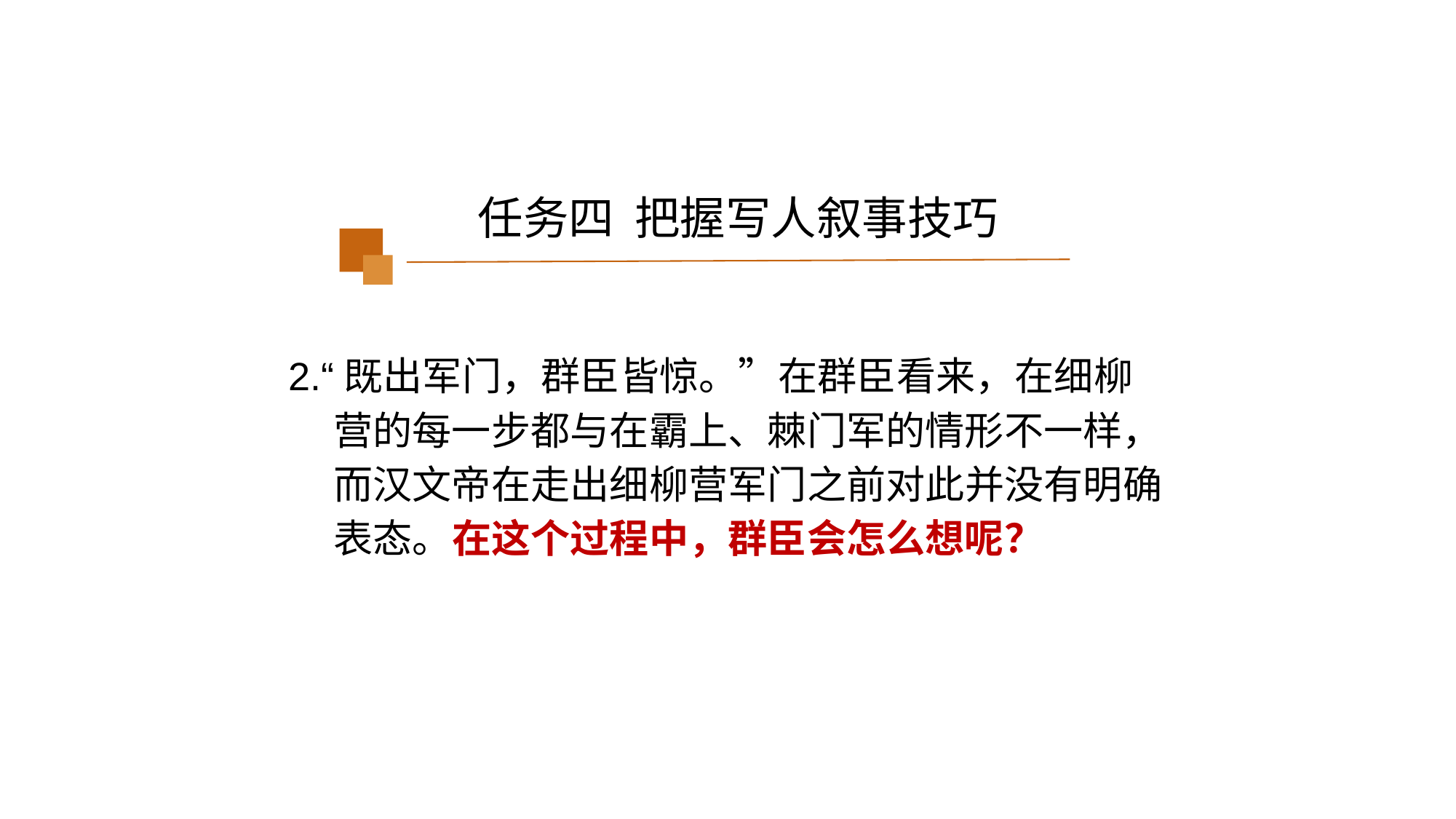

任务四  把握写人叙事技巧

2.“既出军门，群臣皆惊。”在群臣看来，在细柳
    营的每一步都与在霸上、棘门军的情形不一样，
    而汉文帝在走出细柳营军门之前对此并没有明确
    表态。在这个过程中，群臣会怎么想呢？